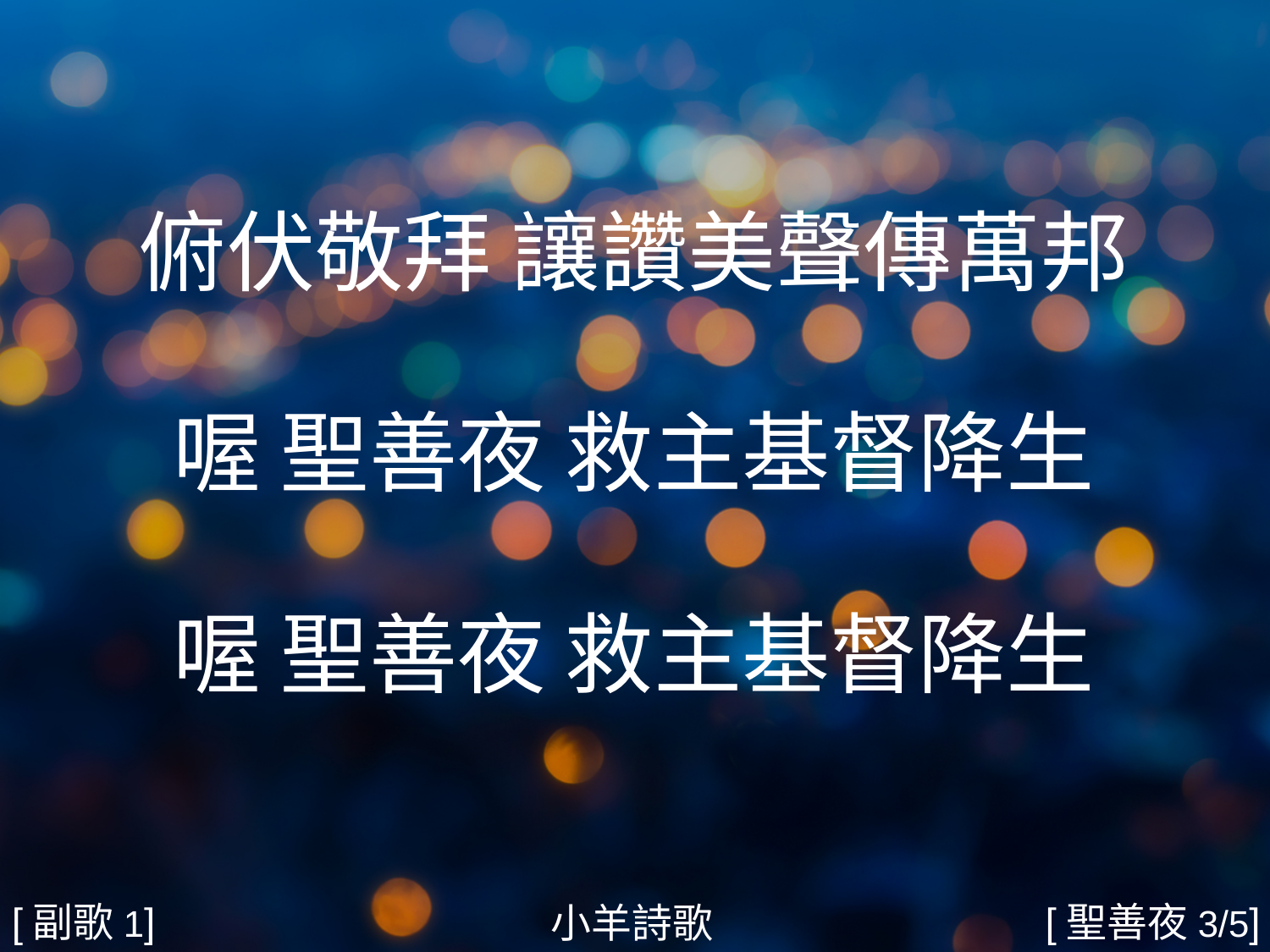

俯伏敬拜 讓讚美聲傳萬邦

喔 聖善夜 救主基督降生

喔 聖善夜 救主基督降生

#

[副歌1]
[聖善夜3/5]
小羊詩歌